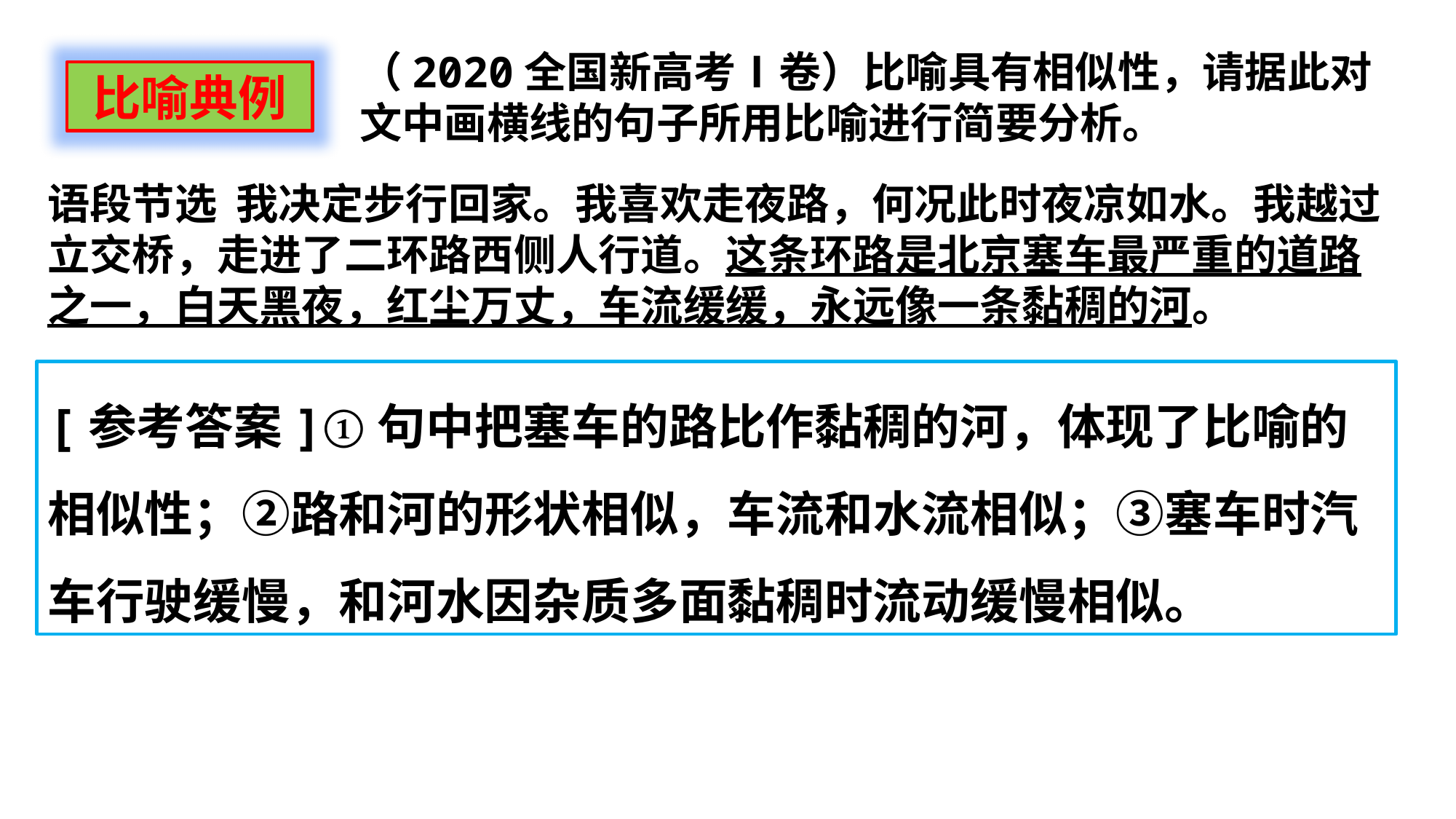

（2020全国新高考Ⅰ卷）比喻具有相似性，请据此对文中画横线的句子所用比喻进行简要分析。
比喻典例
语段节选  我决定步行回家。我喜欢走夜路，何况此时夜凉如水。我越过立交桥，走进了二环路西侧人行道。这条环路是北京塞车最严重的道路之一，白天黑夜，红尘万丈，车流缓缓，永远像一条黏稠的河。
[参考答案]①句中把塞车的路比作黏稠的河，体现了比喻的相似性；②路和河的形状相似，车流和水流相似；③塞车时汽车行驶缓慢，和河水因杂质多面黏稠时流动缓慢相似。